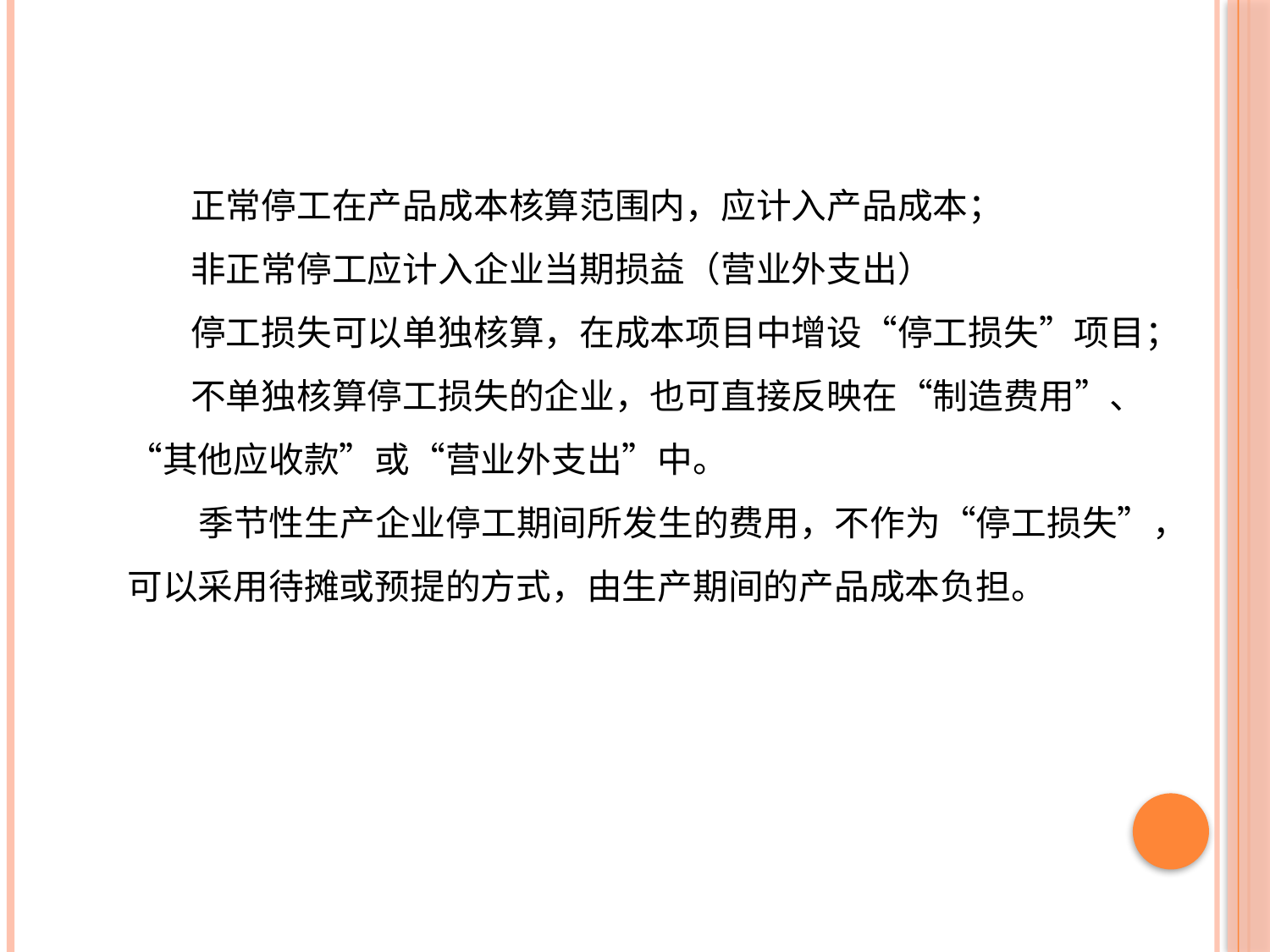

正常停工在产品成本核算范围内，应计入产品成本；
       非正常停工应计入企业当期损益（营业外支出）
       停工损失可以单独核算，在成本项目中增设“停工损失”项目；
       不单独核算停工损失的企业，也可直接反映在“制造费用”、“其他应收款”或“营业外支出”中。
        季节性生产企业停工期间所发生的费用，不作为“停工损失”，可以采用待摊或预提的方式，由生产期间的产品成本负担。